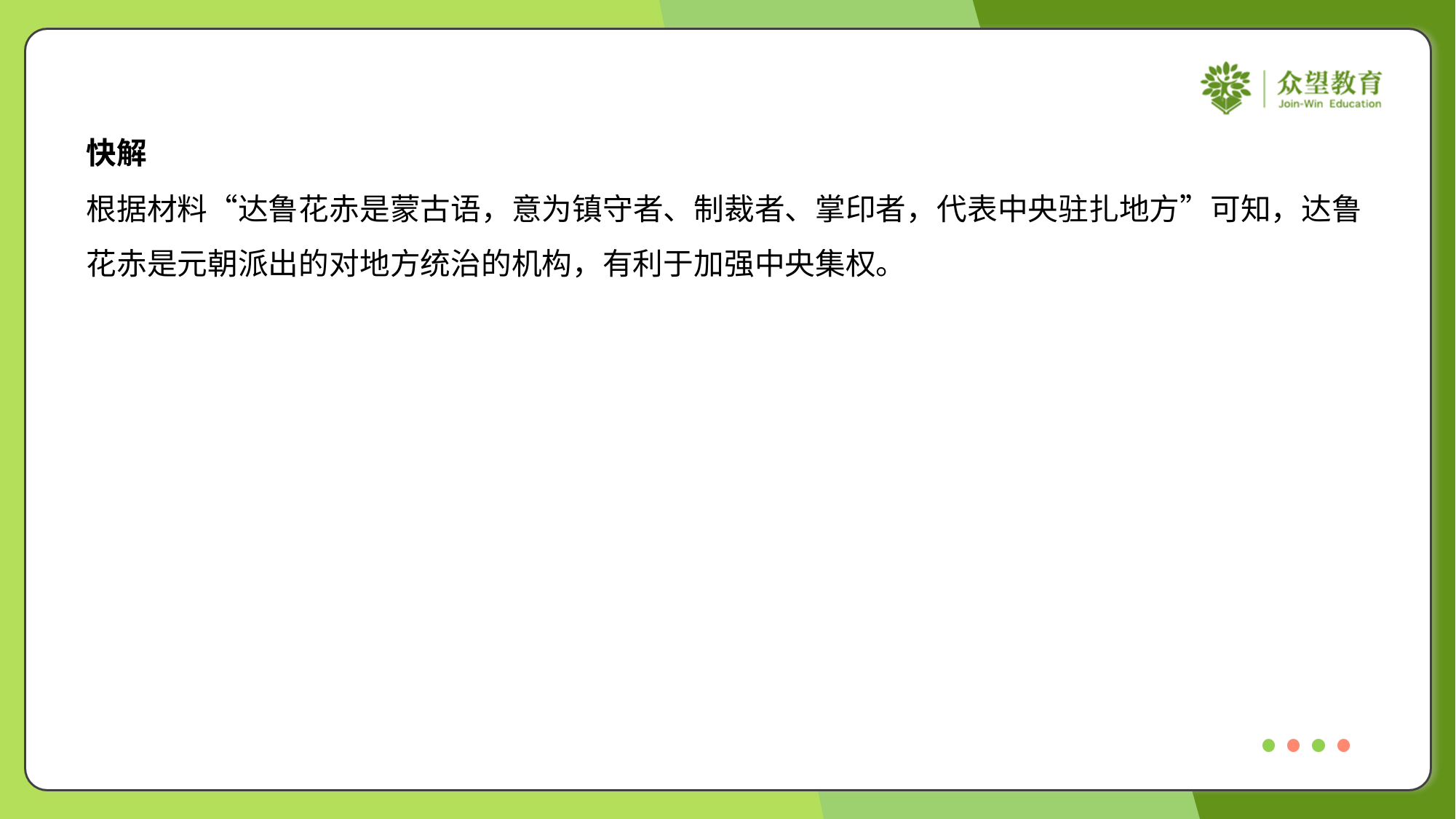

快解
根据材料“达鲁花赤是蒙古语，意为镇守者、制裁者、掌印者，代表中央驻扎地方”可知，达鲁
花赤是元朝派出的对地方统治的机构，有利于加强中央集权。